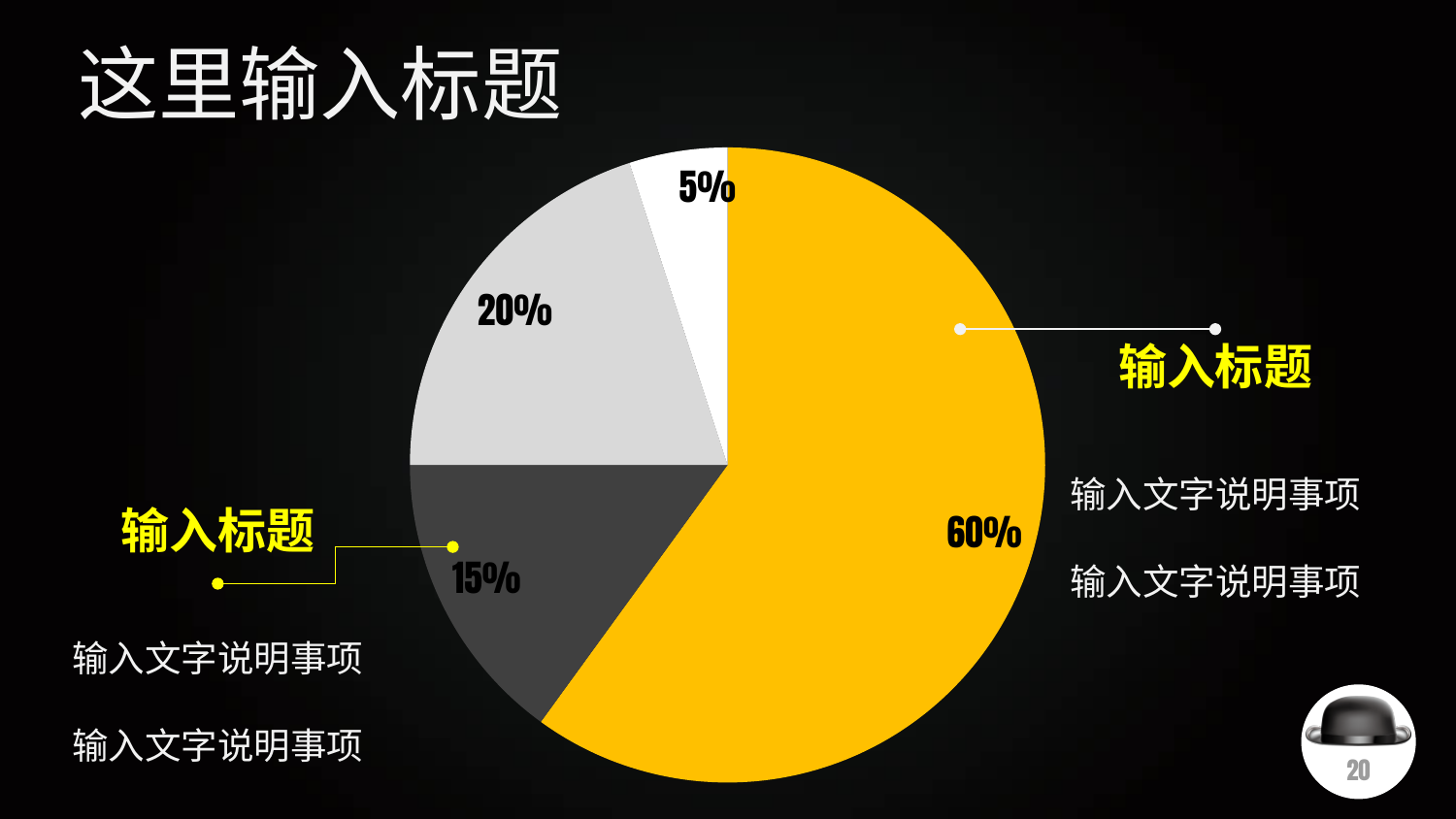

# 这里输入标题

### Chart

| Category | 销售额 |
|---|---|
| 第一季度 | 0.6 |
| 第二季度 | 0.15 |
| 第三季度 | 0.2 |
| 第四季度 | 0.05 |
输入标题
输入文字说明事项
输入文字说明事项
输入标题
输入文字说明事项
输入文字说明事项
20